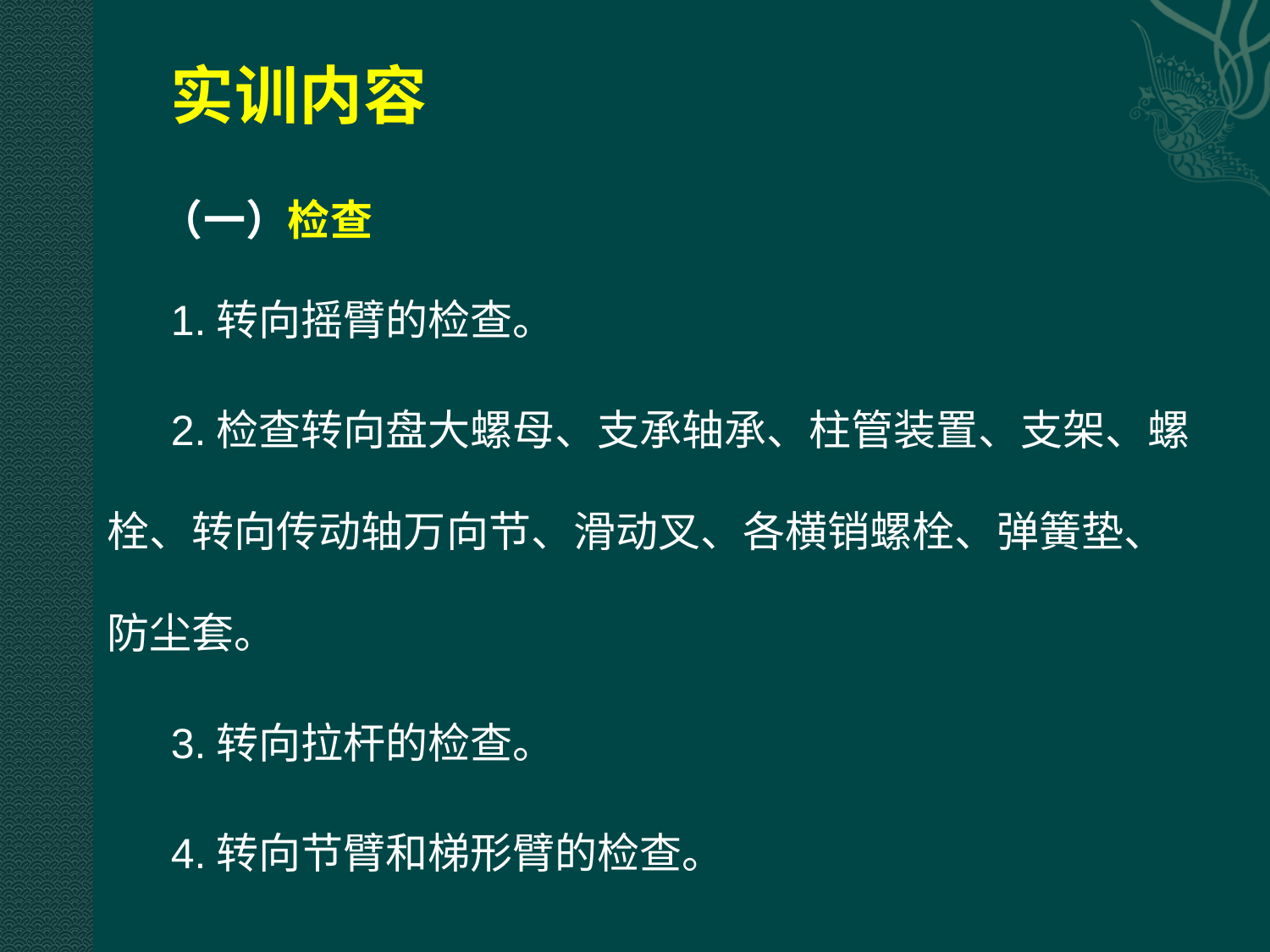

# 实训内容
（一）检查
1.转向摇臂的检查。
2.检查转向盘大螺母、支承轴承、柱管装置、支架、螺栓、转向传动轴万向节、滑动叉、各横销螺栓、弹簧垫、防尘套。
3.转向拉杆的检查。
4.转向节臂和梯形臂的检查。